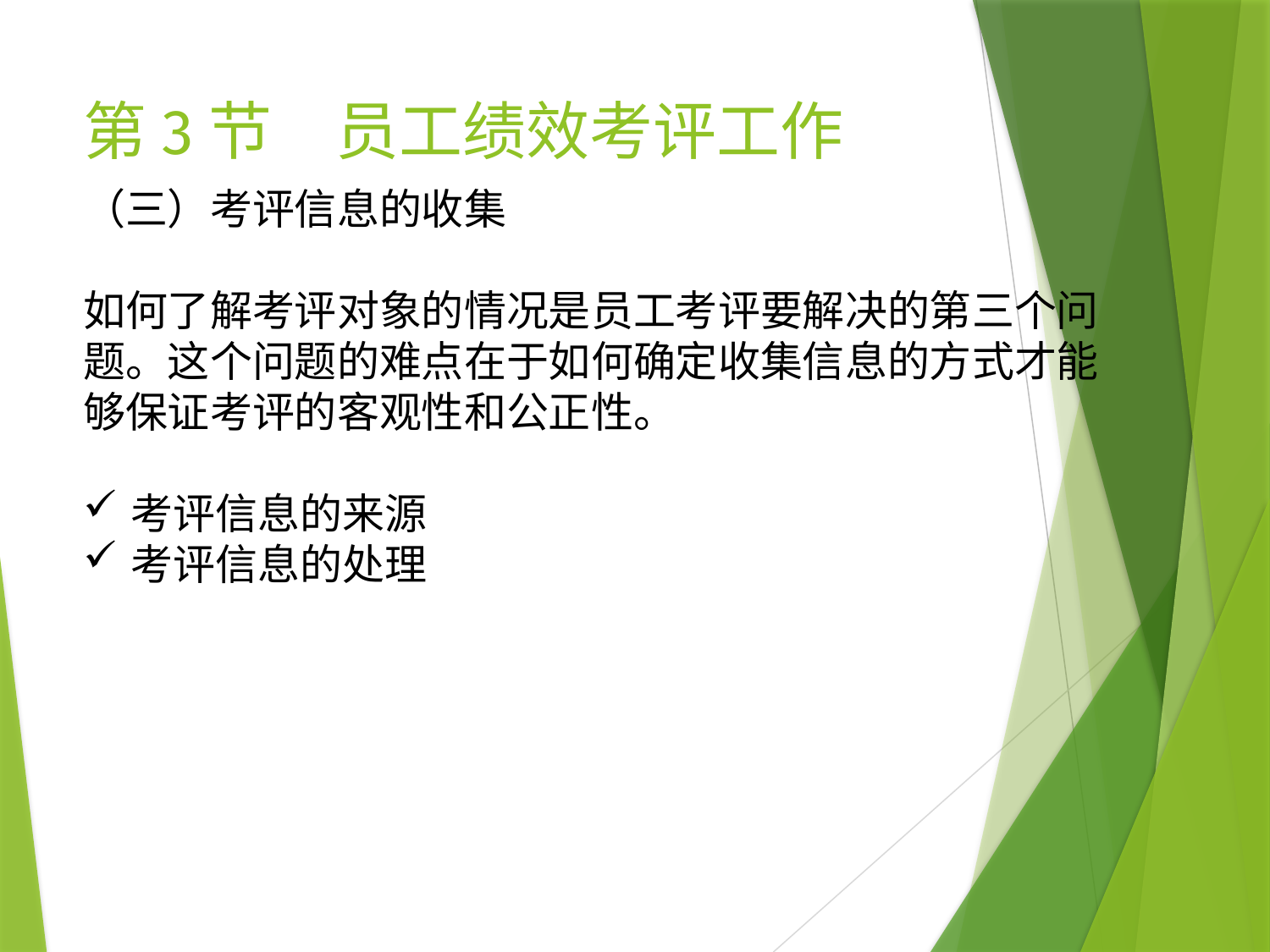

# 第3节　员工绩效考评工作
（三）考评信息的收集

如何了解考评对象的情况是员工考评要解决的第三个问题。这个问题的难点在于如何确定收集信息的方式才能够保证考评的客观性和公正性。

考评信息的来源
考评信息的处理